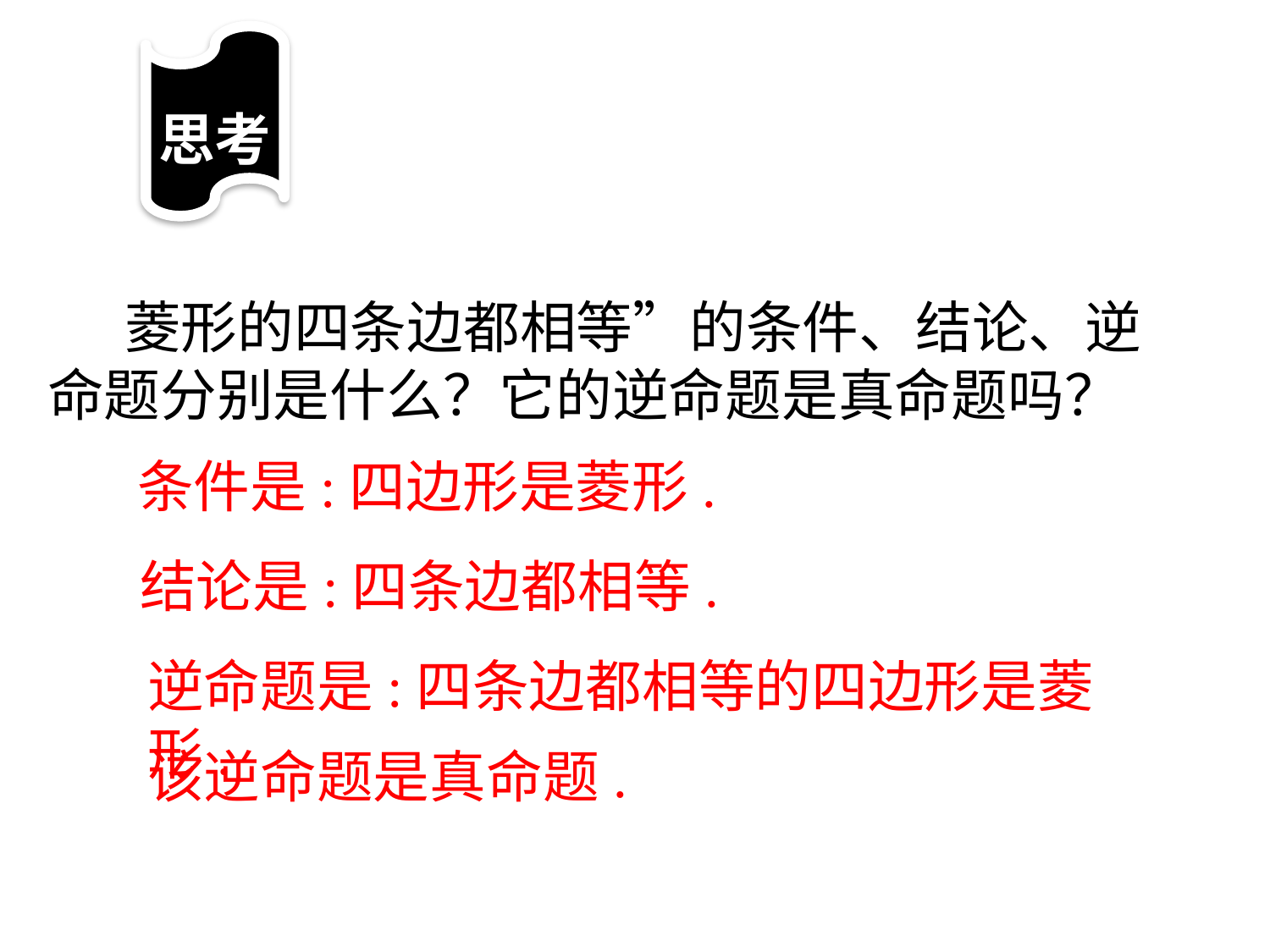

思考
     菱形的四条边都相等”的条件、结论、逆命题分别是什么？它的逆命题是真命题吗？
条件是:四边形是菱形.
结论是:四条边都相等.
逆命题是:四条边都相等的四边形是菱形.
该逆命题是真命题.